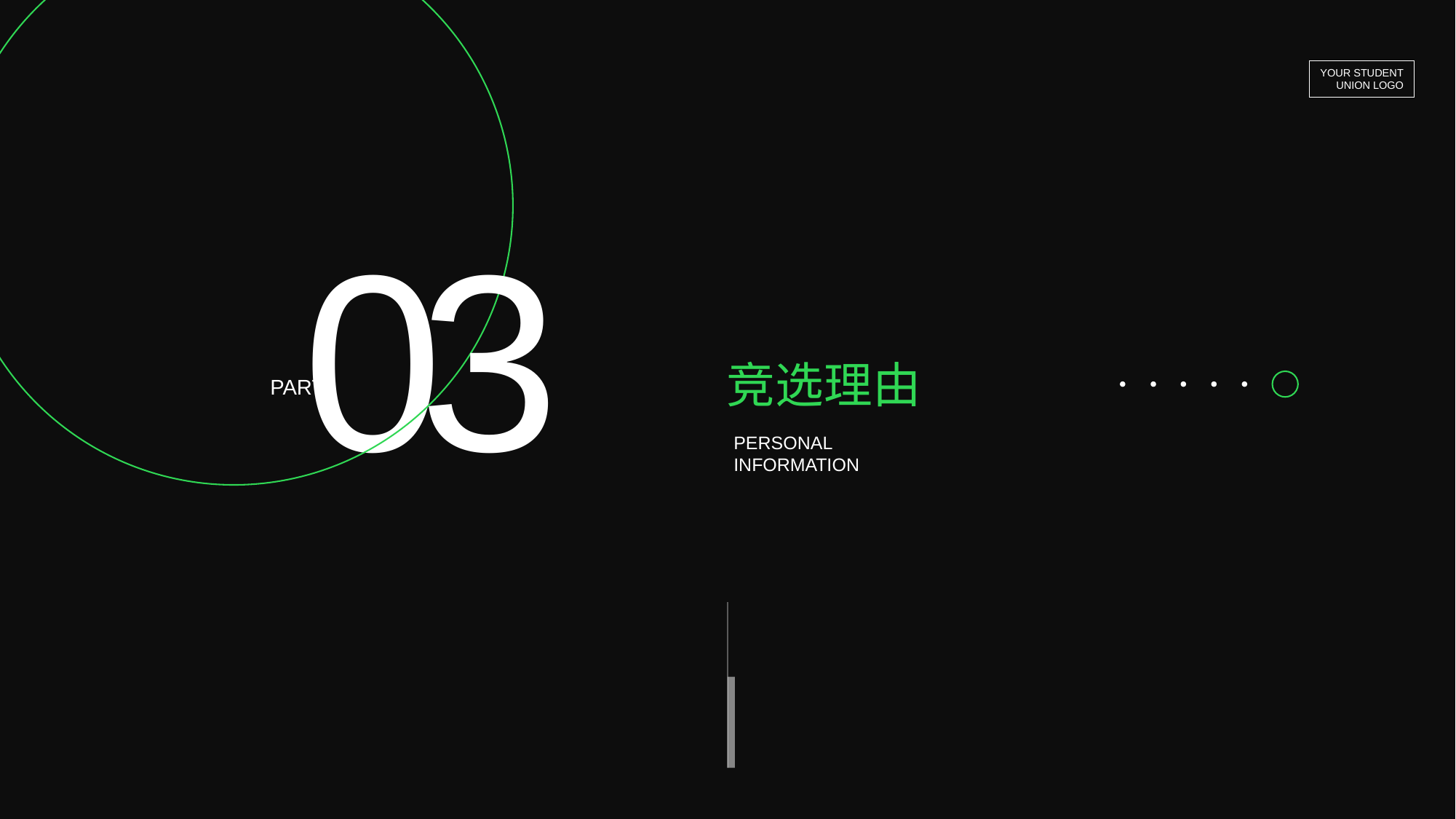

YOUR STUDENT
UNION LOGO
0
3

竞选理由
PART
PERSONAL
INFORMATION